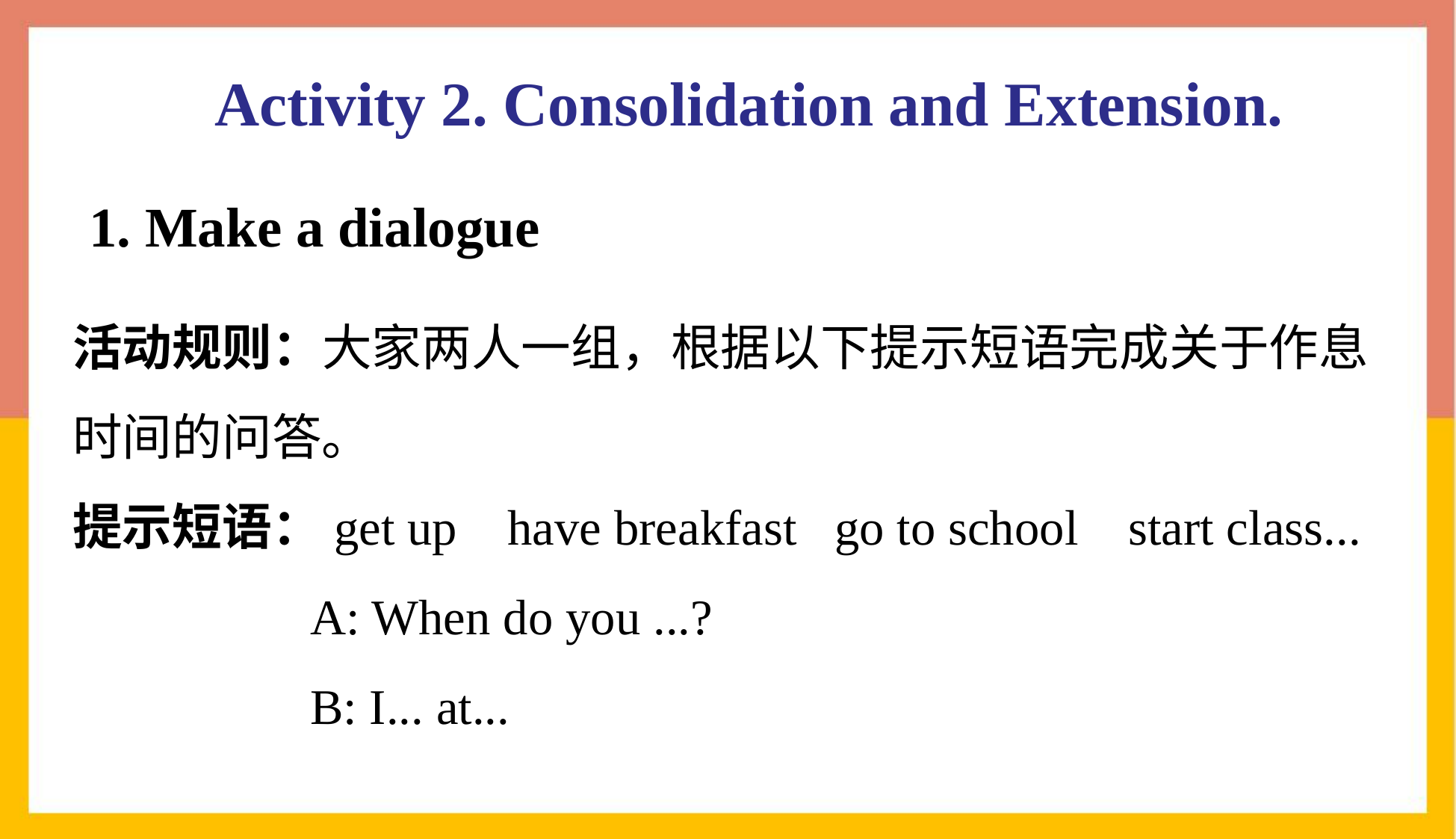

# Activity 2. Consolidation and Extension.
1. Make a dialogue
活动规则：大家两人一组，根据以下提示短语完成关于作息时间的问答。
提示短语：get up    have breakfast   go to school    start class...
                   A: When do you ...?
                   B: I... at...